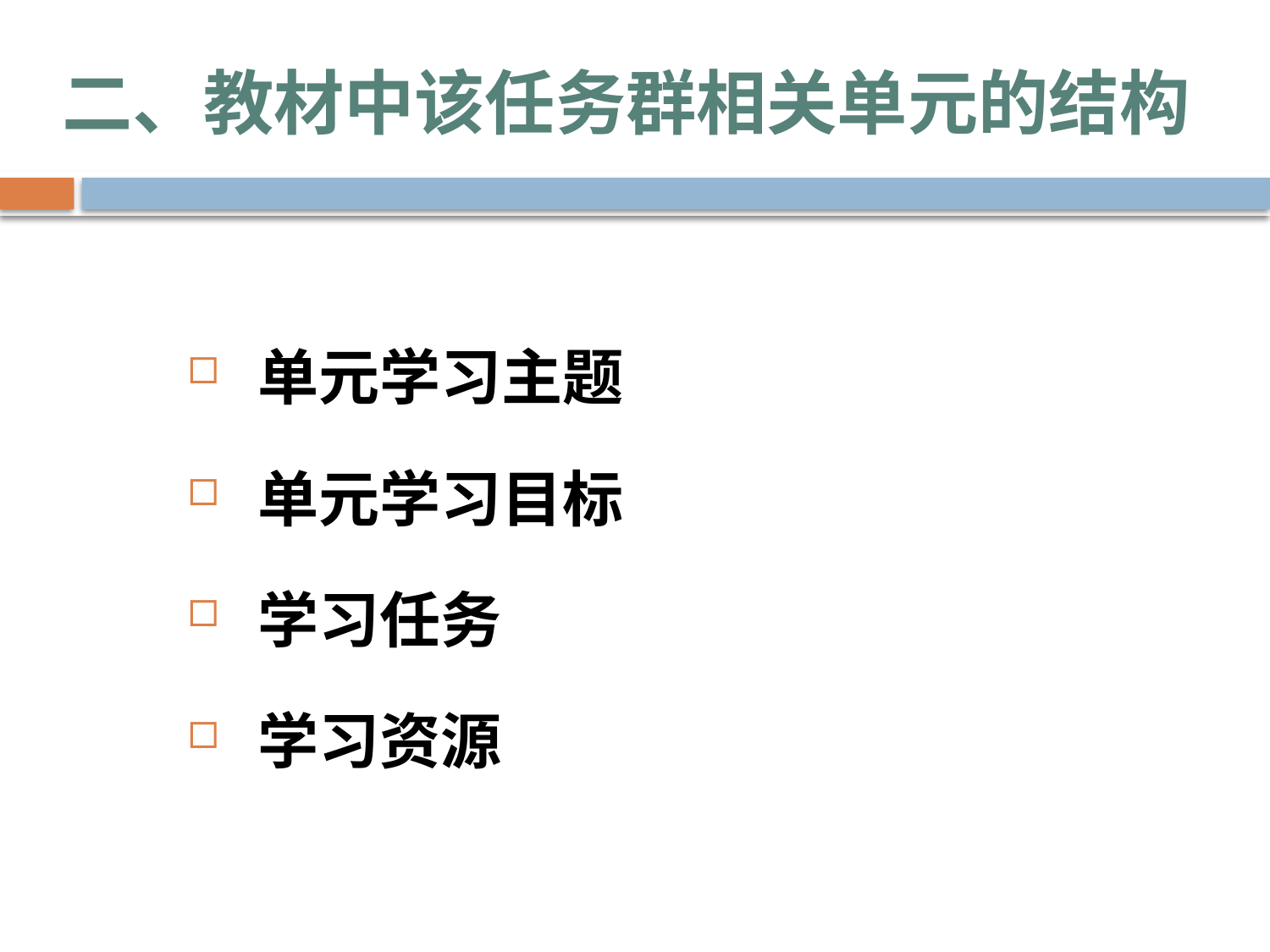

# 二、教材中该任务群相关单元的结构
 单元学习主题
 单元学习目标
 学习任务
 学习资源